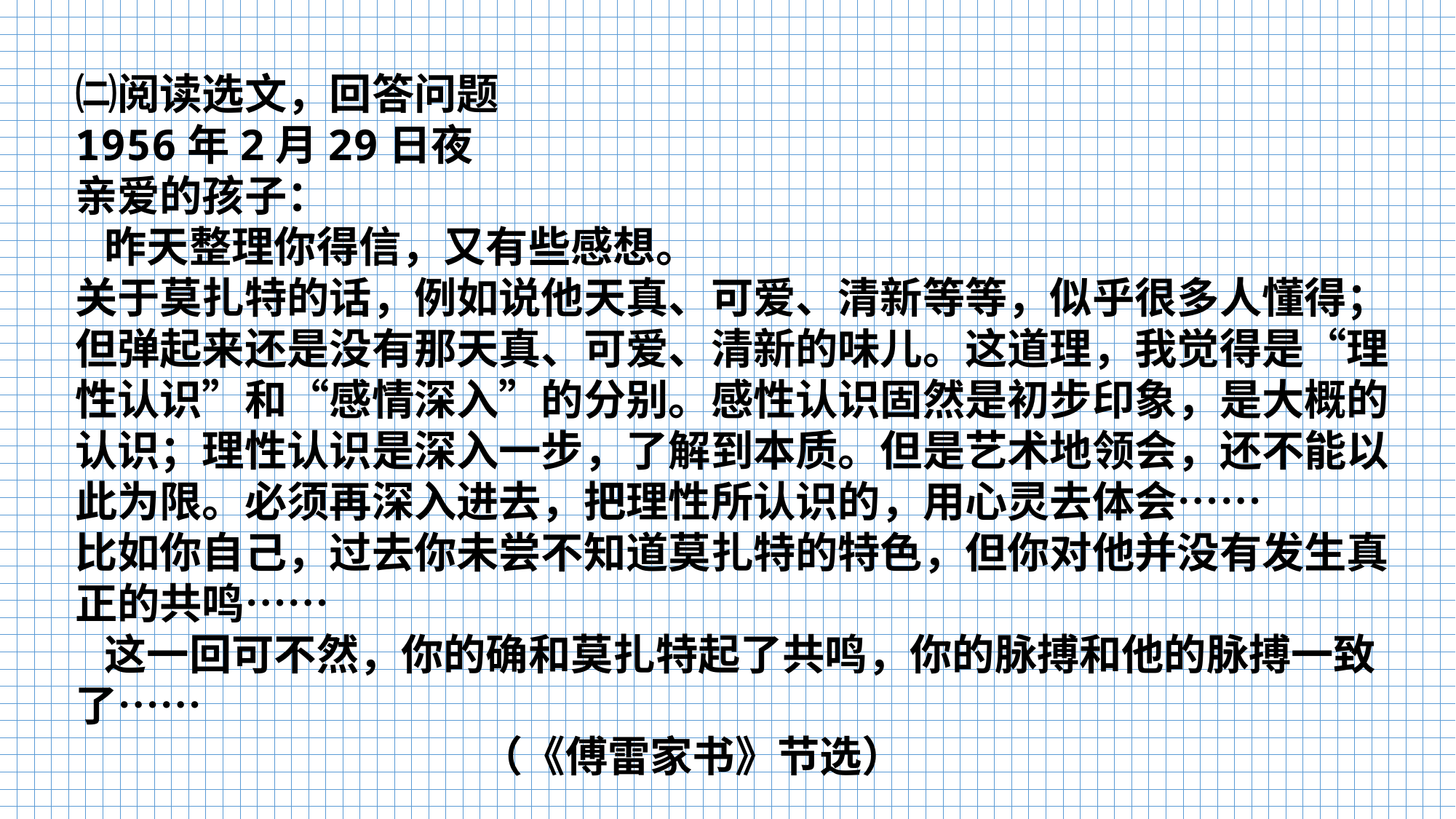

㈡阅读选文，回答问题
1956年2月29日夜
亲爱的孩子：
  昨天整理你得信，又有些感想。
关于莫扎特的话，例如说他天真、可爱、清新等等，似乎很多人懂得；但弹起来还是没有那天真、可爱、清新的味儿。这道理，我觉得是“理性认识”和“感情深入”的分别。感性认识固然是初步印象，是大概的认识；理性认识是深入一步，了解到本质。但是艺术地领会，还不能以此为限。必须再深入进去，把理性所认识的，用心灵去体会……
比如你自己，过去你未尝不知道莫扎特的特色，但你对他并没有发生真正的共鸣……
  这一回可不然，你的确和莫扎特起了共鸣，你的脉搏和他的脉搏一致了……
                                         （《傅雷家书》节选）